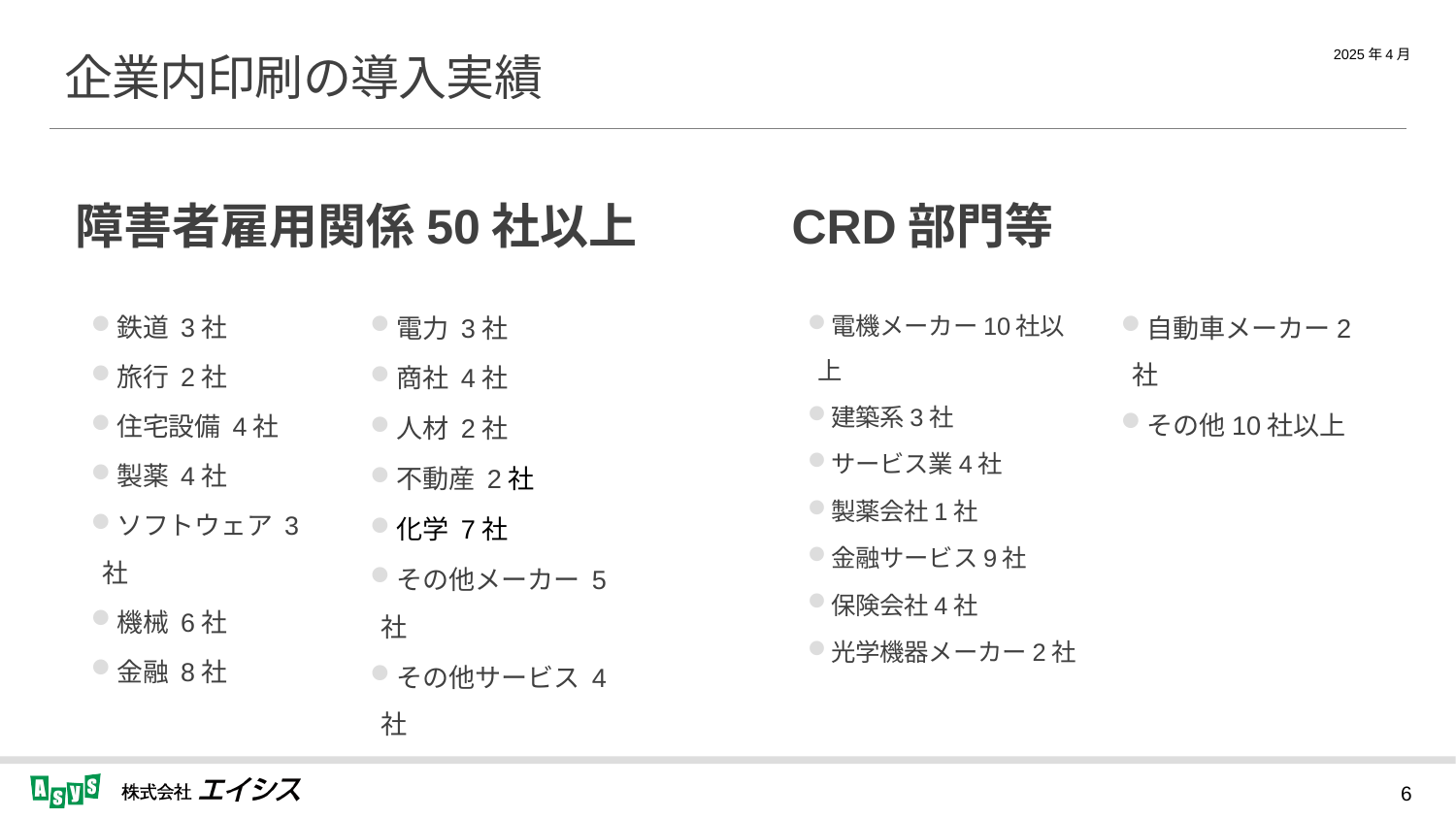

# 企業内印刷の導入実績

障害者雇用関係50社以上

CRD部門等
鉄道 3社
旅行 2社
住宅設備 4社
製薬 4社
ソフトウェア 3社
機械 6社
金融 8社
電力 3社
商社 4社
人材 2社
不動産 2社
化学 7社
その他メーカー 5社
その他サービス 4社
電機メーカー10社以上
建築系3社
サービス業4社
製薬会社1社
金融サービス9社
保険会社4社
光学機器メーカー2社

自動車メーカー2社
その他10社以上
6